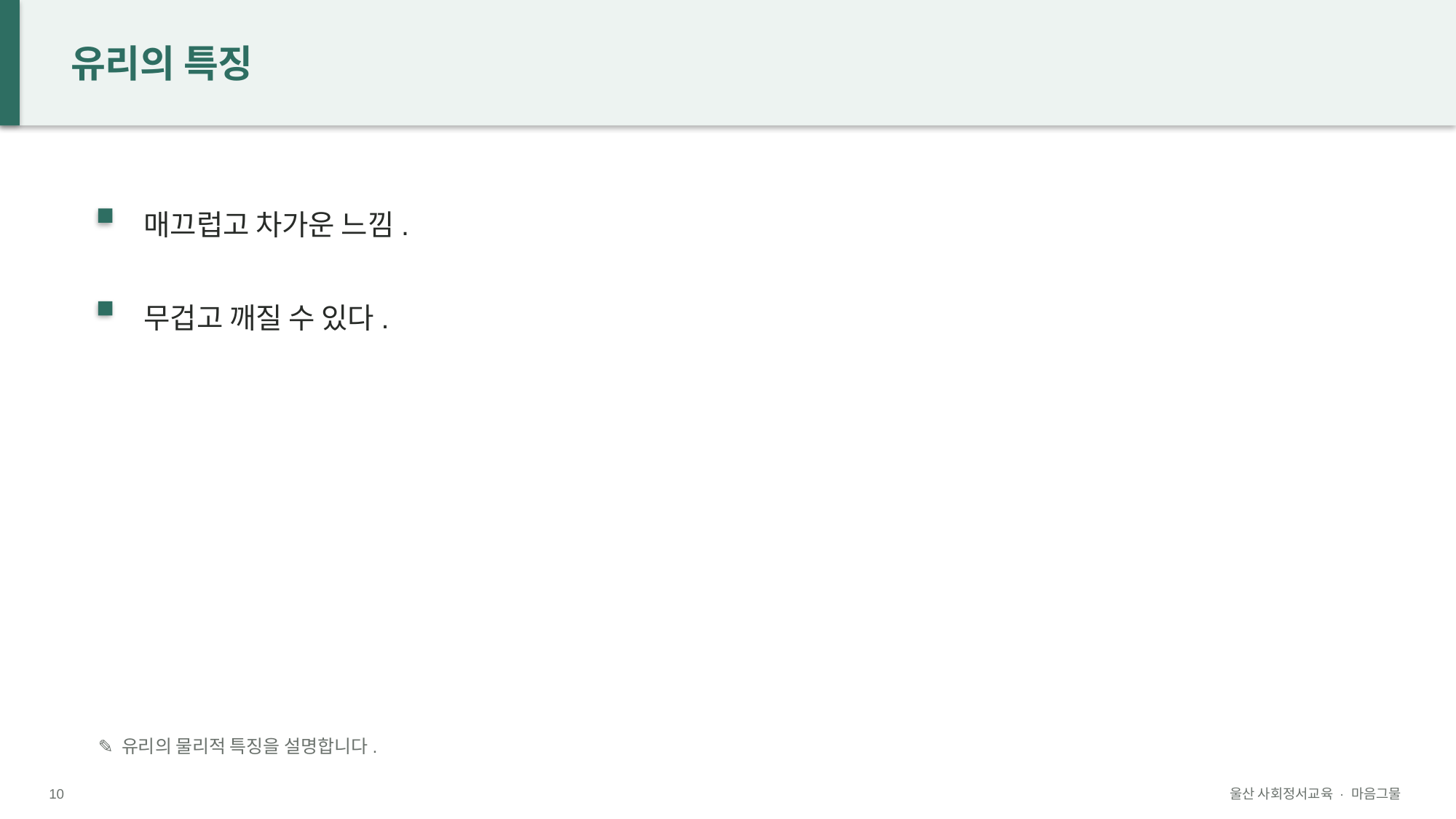

유리의 특징
매끄럽고 차가운 느낌.

무겁고 깨질 수 있다.

✎ 유리의 물리적 특징을 설명합니다.
10
울산 사회정서교육 · 마음그물